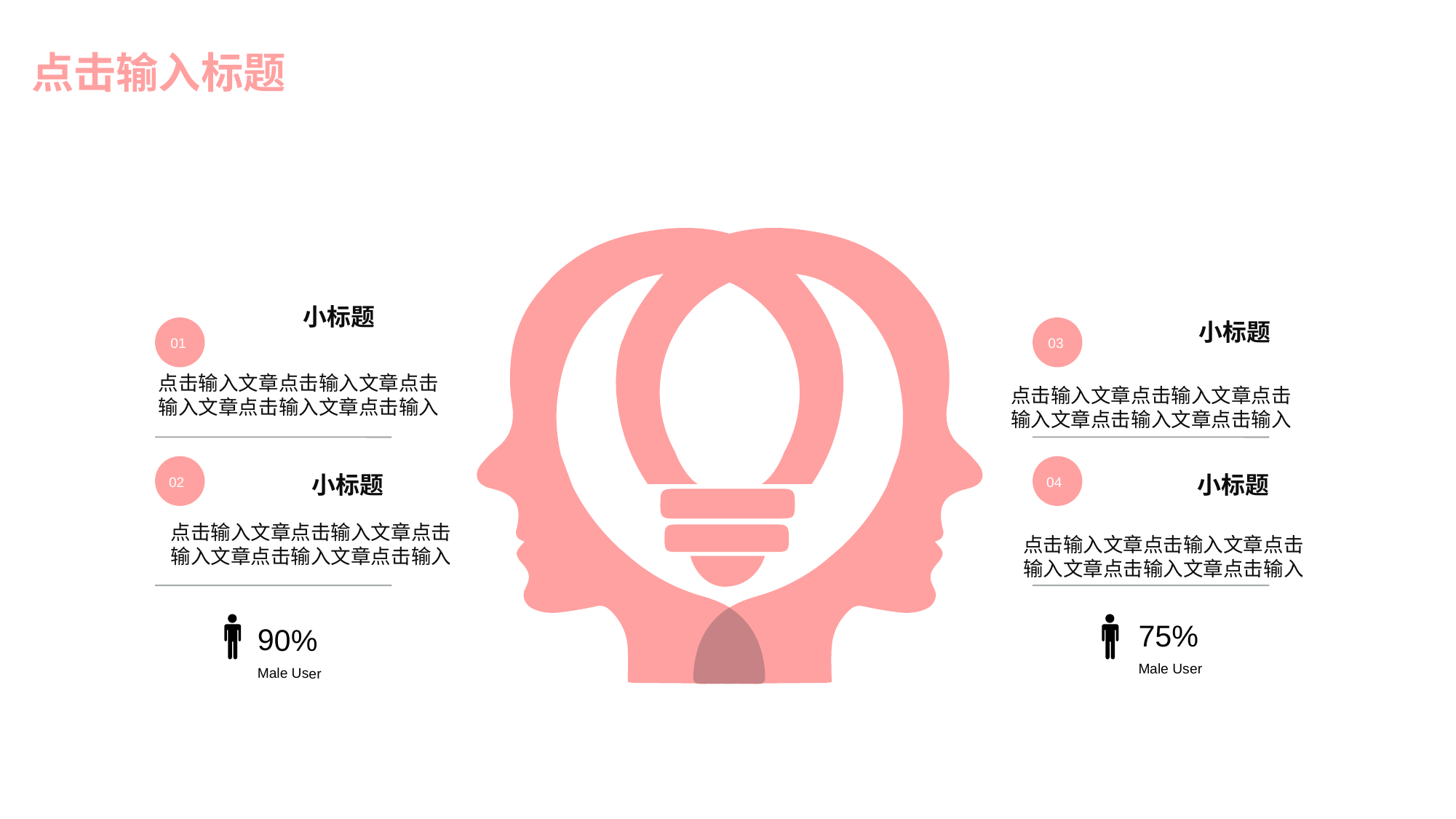

JOB COGNITION
点击输入标题

小标题
小标题

01

03
点击输入文章点击输入文章点击输入文章点击输入文章点击输入
点击输入文章点击输入文章点击输入文章点击输入文章点击输入

02

04
小标题
小标题
点击输入文章点击输入文章点击输入文章点击输入文章点击输入
点击输入文章点击输入文章点击输入文章点击输入文章点击输入

75%
Male User

90%
Male User